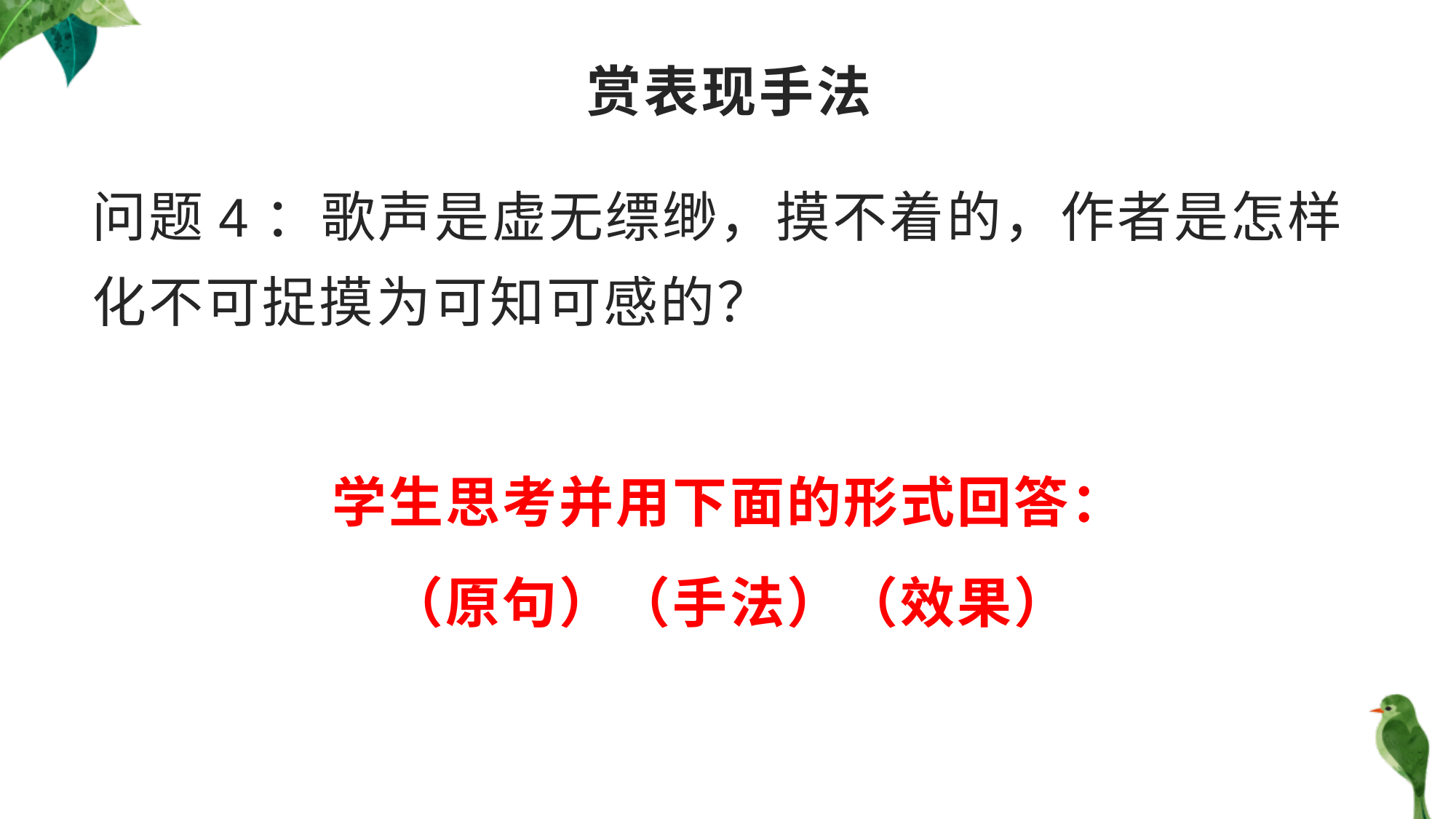

# 赏表现手法
问题4：歌声是虚无缥缈，摸不着的，作者是怎样化不可捉摸为可知可感的？

学生思考并用下面的形式回答：
（原句）（手法）（效果）